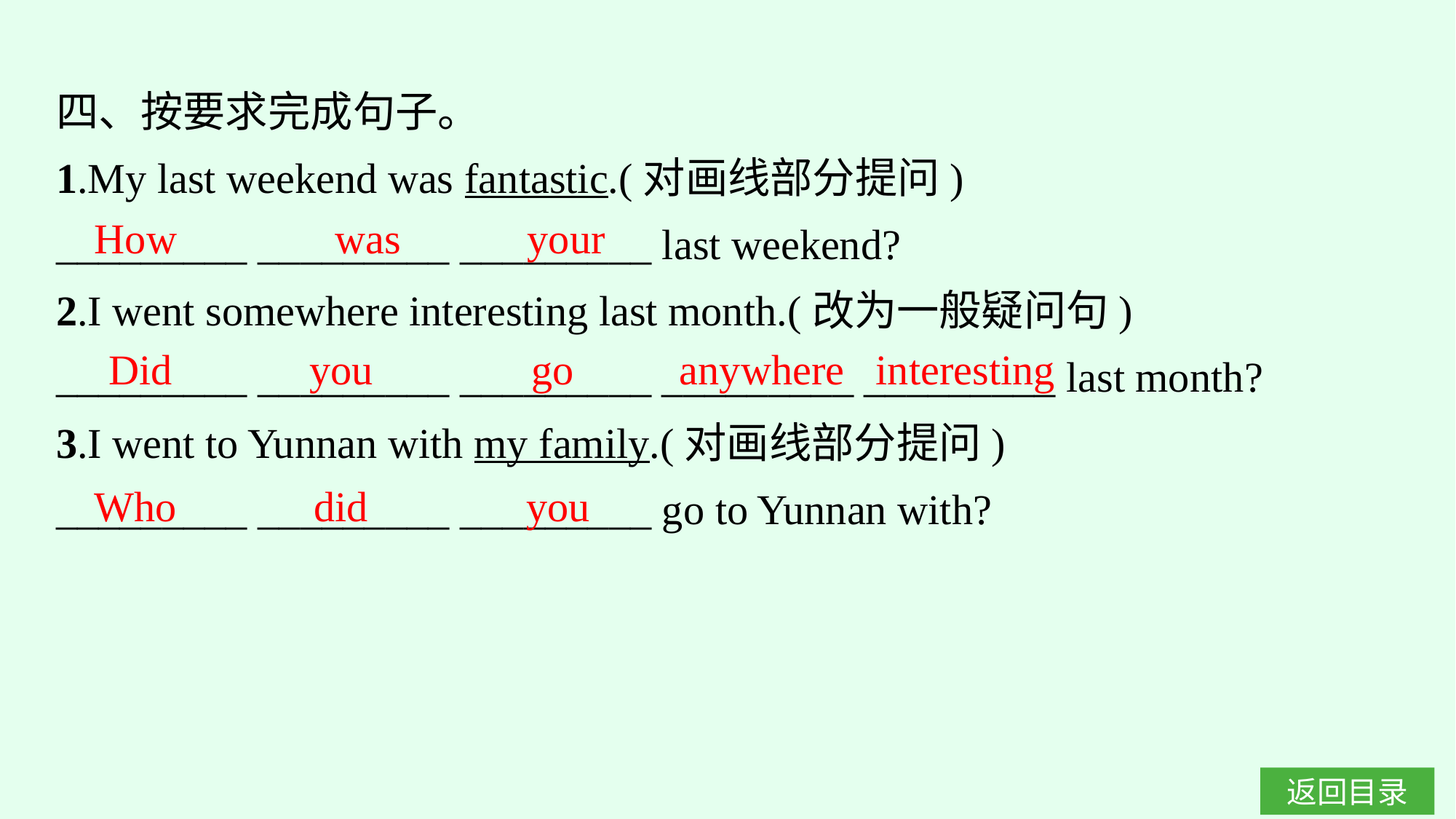

四、按要求完成句子。
1.My last weekend was fantastic.(对画线部分提问)
_________ _________ _________ last weekend?
2.I went somewhere interesting last month.(改为一般疑问句)
_________ _________ _________ _________ _________ last month?
3.I went to Yunnan with my family.(对画线部分提问)
_________ _________ _________ go to Yunnan with?
How               was            your
Did             you               go          anywhere   interesting
Who             did               you